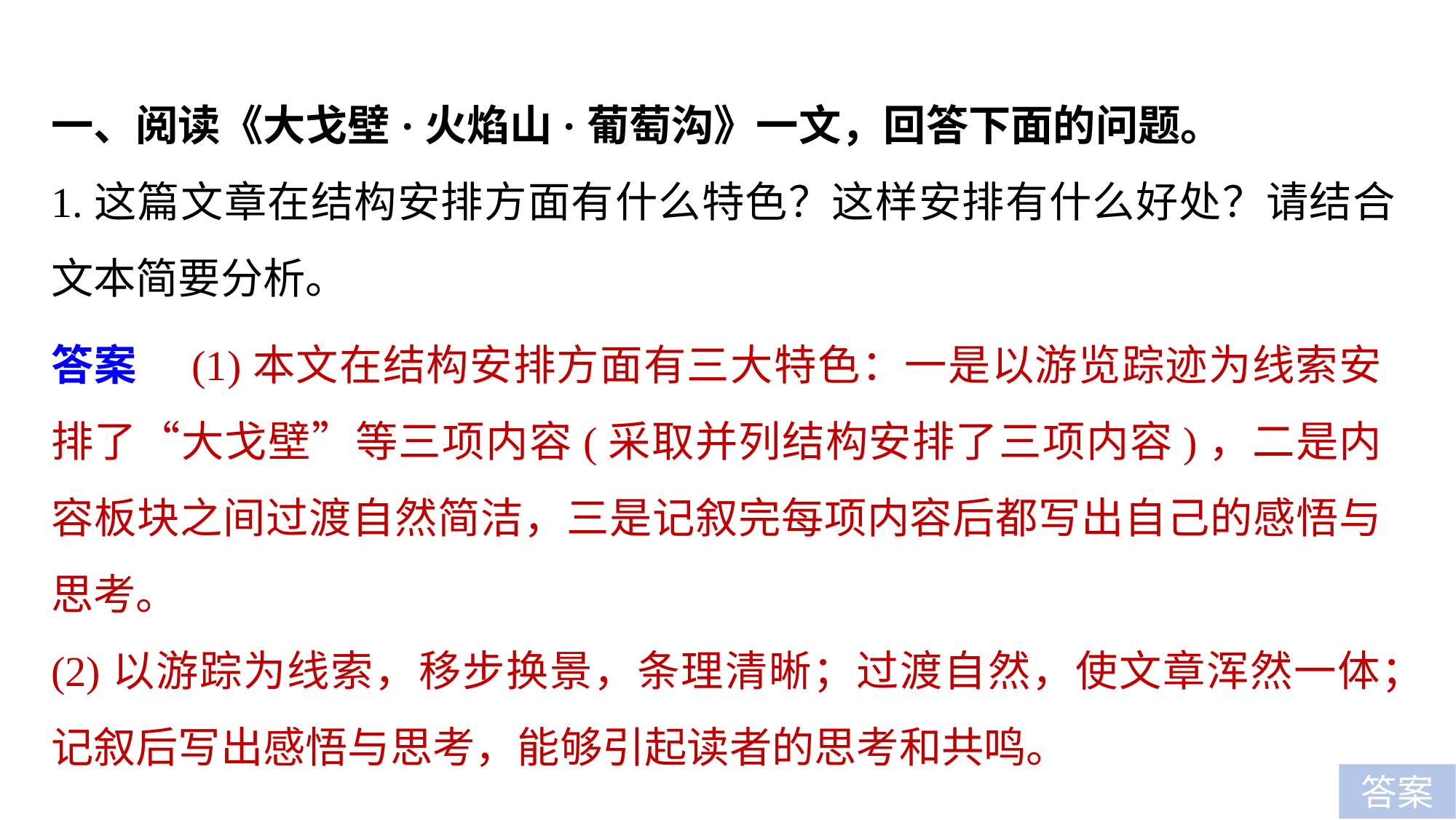

一、阅读《大戈壁·火焰山·葡萄沟》一文，回答下面的问题。
1.这篇文章在结构安排方面有什么特色？这样安排有什么好处？请结合文本简要分析。
答案　(1)本文在结构安排方面有三大特色：一是以游览踪迹为线索安排了“大戈壁”等三项内容(采取并列结构安排了三项内容)，二是内容板块之间过渡自然简洁，三是记叙完每项内容后都写出自己的感悟与思考。
(2)以游踪为线索，移步换景，条理清晰；过渡自然，使文章浑然一体；记叙后写出感悟与思考，能够引起读者的思考和共鸣。
答案